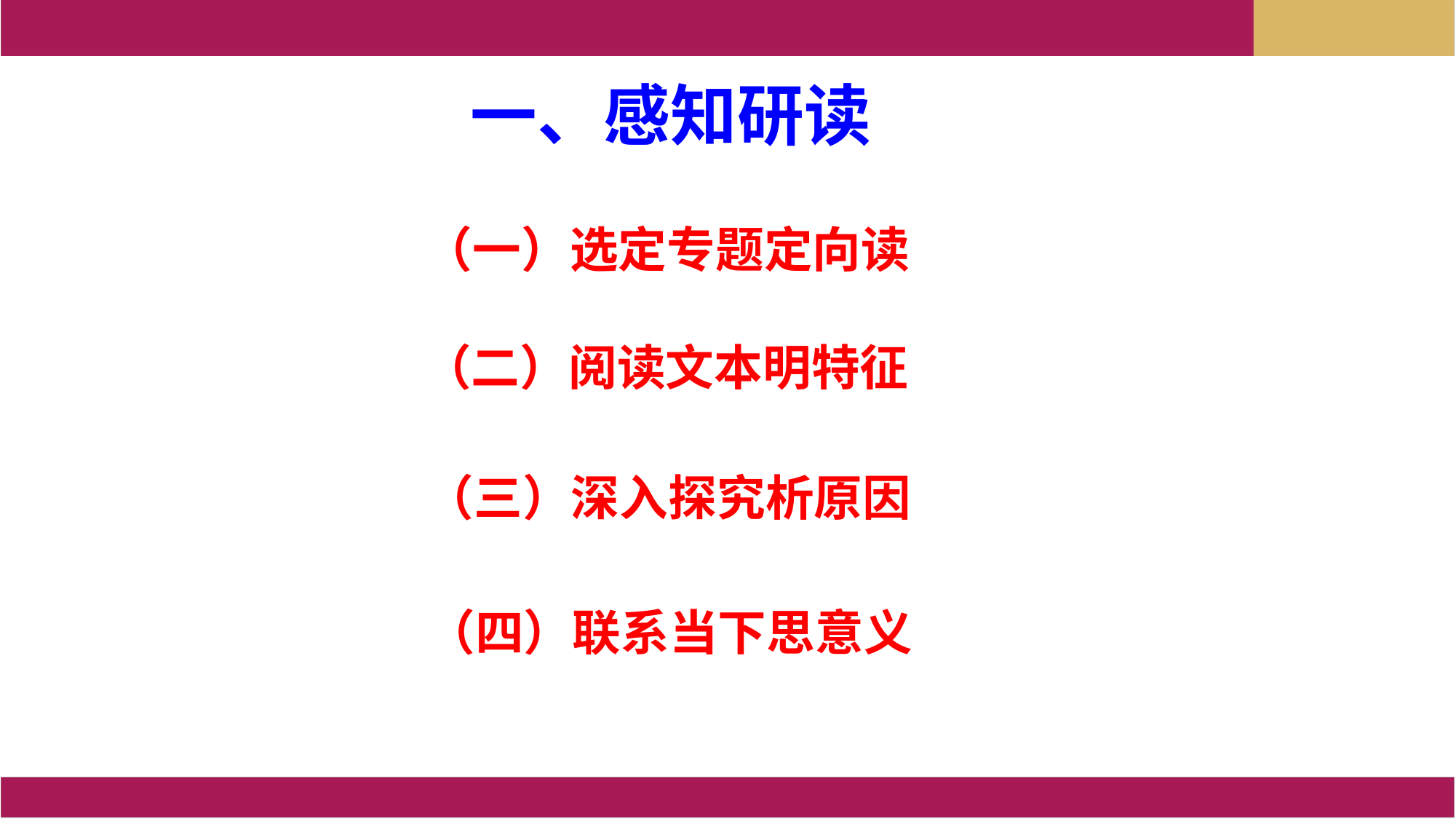

一、感知研读
（一）选定专题定向读
（二）阅读文本明特征

（三）深入探究析原因

（四）联系当下思意义